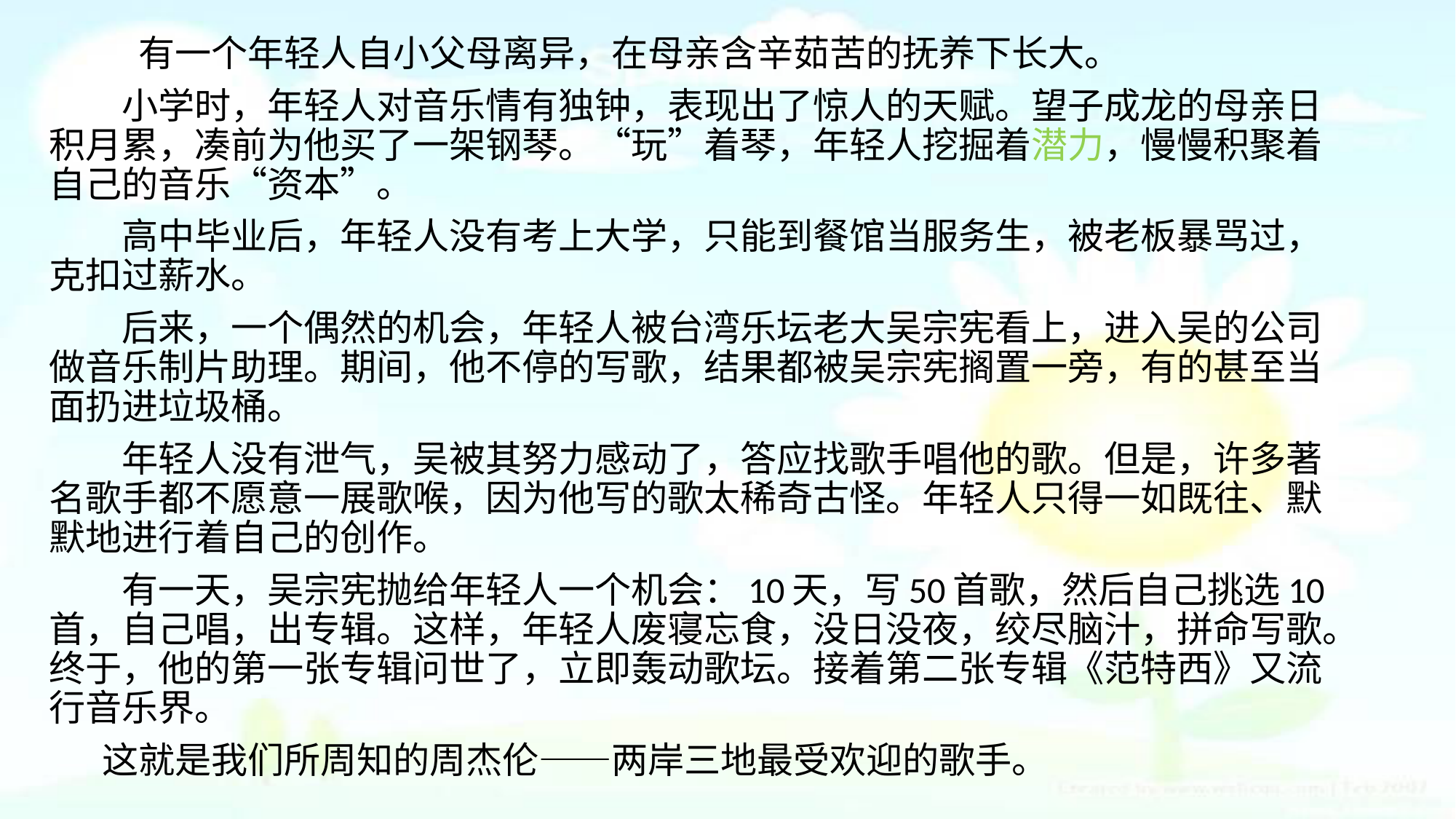

有一个年轻人自小父母离异，在母亲含辛茹苦的抚养下长大。
　　小学时，年轻人对音乐情有独钟，表现出了惊人的天赋。望子成龙的母亲日积月累，凑前为他买了一架钢琴。“玩”着琴，年轻人挖掘着潜力，慢慢积聚着自己的音乐“资本”。
　　高中毕业后，年轻人没有考上大学，只能到餐馆当服务生，被老板暴骂过，克扣过薪水。
　　后来，一个偶然的机会，年轻人被台湾乐坛老大吴宗宪看上，进入吴的公司做音乐制片助理。期间，他不停的写歌，结果都被吴宗宪搁置一旁，有的甚至当面扔进垃圾桶。
　　年轻人没有泄气，吴被其努力感动了，答应找歌手唱他的歌。但是，许多著名歌手都不愿意一展歌喉，因为他写的歌太稀奇古怪。年轻人只得一如既往、默默地进行着自己的创作。
　　有一天，吴宗宪抛给年轻人一个机会：10天，写50首歌，然后自己挑选10首，自己唱，出专辑。这样，年轻人废寝忘食，没日没夜，绞尽脑汁，拼命写歌。终于，他的第一张专辑问世了，立即轰动歌坛。接着第二张专辑《范特西》又流行音乐界。
　  这就是我们所周知的周杰伦——两岸三地最受欢迎的歌手。